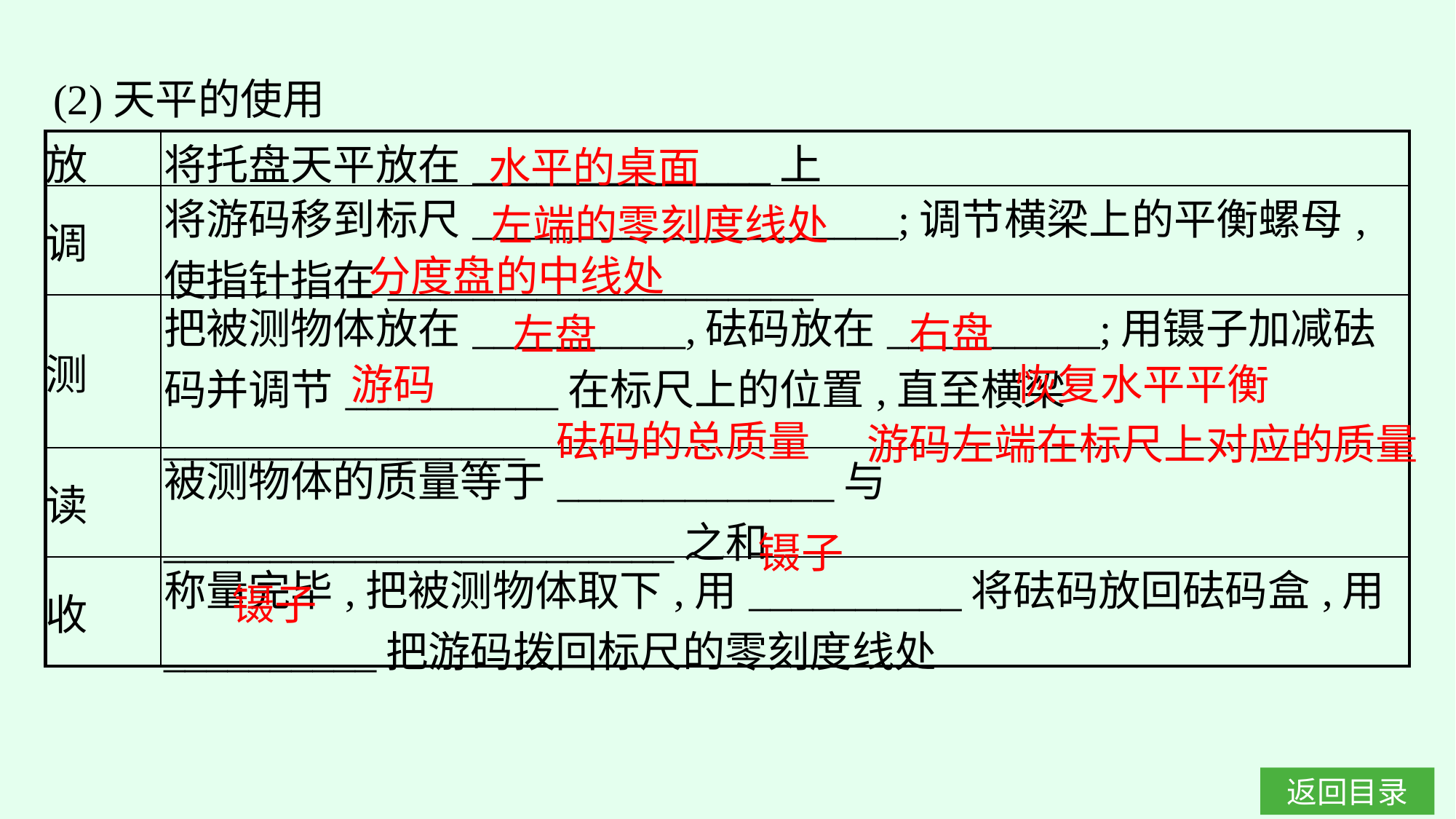

(2)天平的使用
水平的桌面
| 放 | 将托盘天平放在\_\_\_\_\_\_\_\_\_\_\_\_\_\_上 |
| --- | --- |
| 调 | 将游码移到标尺\_\_\_\_\_\_\_\_\_\_\_\_\_\_\_\_\_\_\_\_;调节横梁上的平衡螺母,使指针指在\_\_\_\_\_\_\_\_\_\_\_\_\_\_\_\_\_\_\_\_ |
| 测 | 把被测物体放在\_\_\_\_\_\_\_\_\_\_,砝码放在\_\_\_\_\_\_\_\_\_\_;用镊子加减砝码并调节\_\_\_\_\_\_\_\_\_\_在标尺上的位置,直至横梁\_\_\_\_\_\_\_\_\_\_\_\_\_\_\_\_\_ |
| 读 | 被测物体的质量等于\_\_\_\_\_\_\_\_\_\_\_\_\_与\_\_\_\_\_\_\_\_\_\_\_\_\_\_\_\_\_\_\_\_\_\_\_\_之和 |
| 收 | 称量完毕,把被测物体取下,用\_\_\_\_\_\_\_\_\_\_将砝码放回砝码盒,用\_\_\_\_\_\_\_\_\_\_把游码拨回标尺的零刻度线处 |
左端的零刻度线处
分度盘的中线处
右盘
左盘
恢复水平平衡
游码
砝码的总质量
游码左端在标尺上对应的质量
镊子
镊子